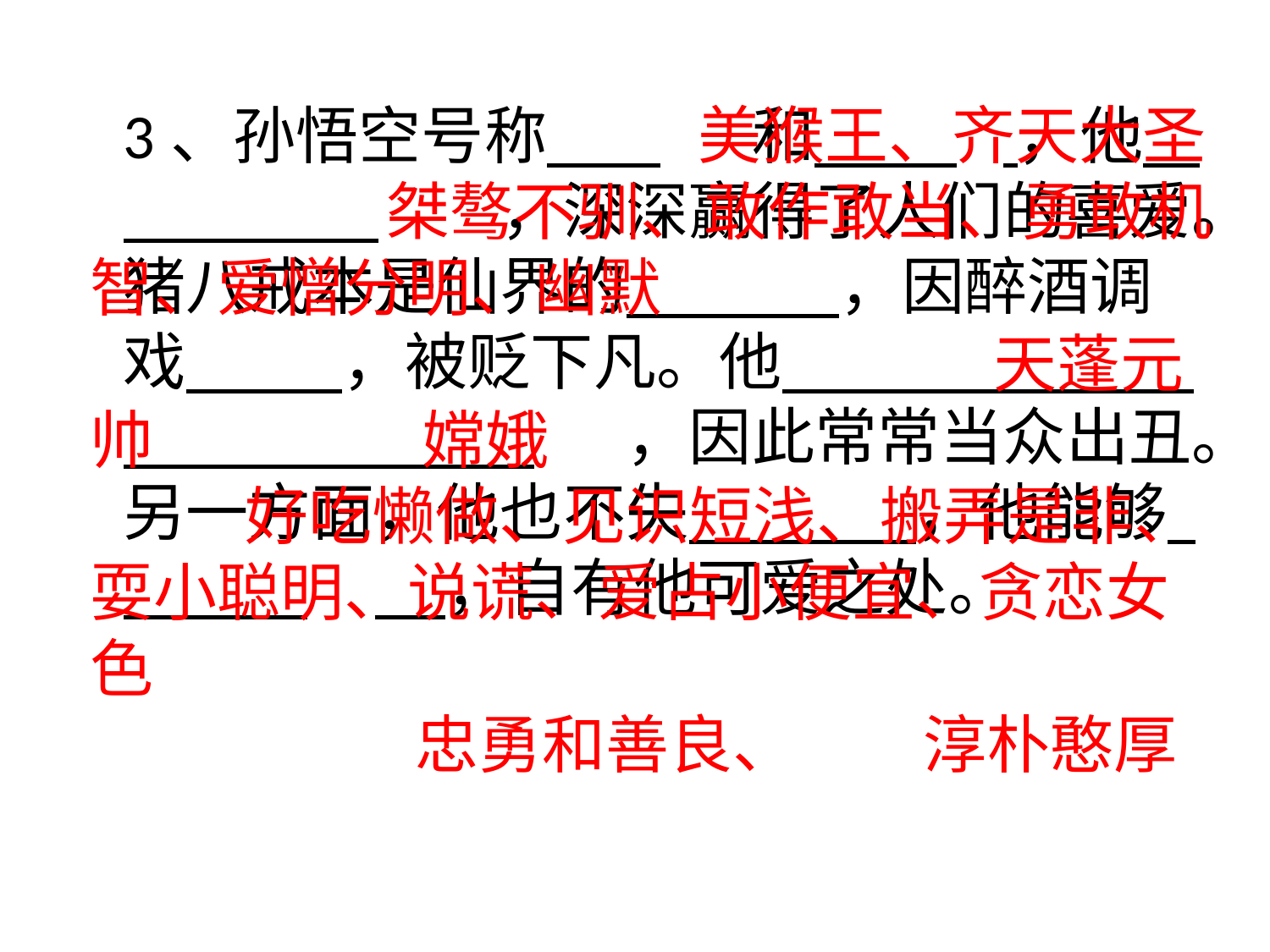

美猴王、齐天大圣    	            桀骜不驯、敢作敢当、勇敢机智、爱憎分明、幽默    										          天蓬元帅                   嫦娥                                     	   	  好吃懒做、见识短浅、搬弄是非、耍小聪明、说谎、爱占小便宜、贪恋女色    	                                                                        		     忠勇和善良、         淳朴憨厚

		3、孙悟空号称        	和          		 ，他                      									，深深赢得了人们的喜爱。猪八戒本是仙界的               ，因醉酒调戏           ，被贬下凡。他                                                          									，因此常常当众出丑。另一方面，他也不失                ，他能够               	     ，自有他可爱之处。